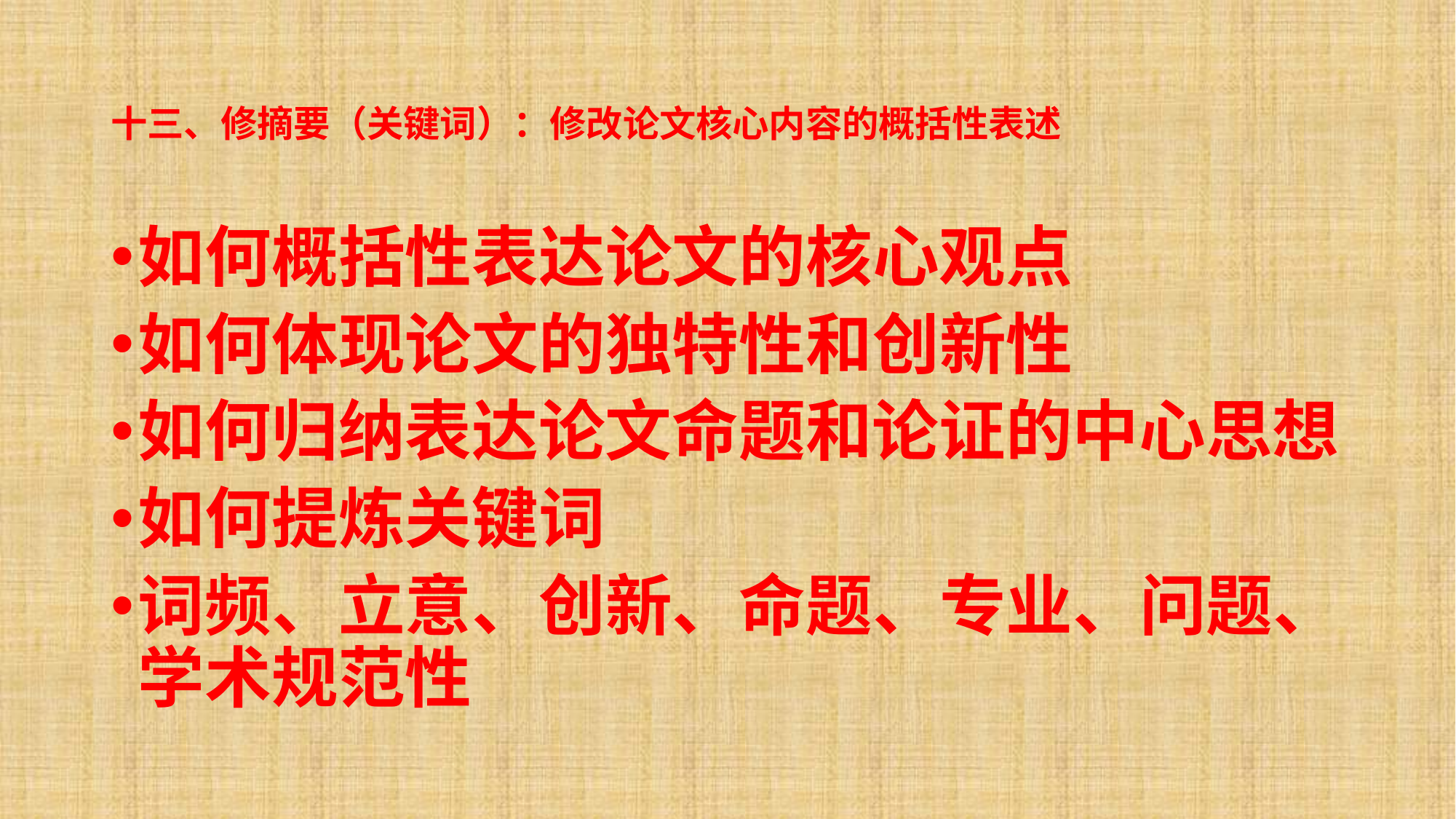

# 十三、修摘要（关键词）：修改论文核心内容的概括性表述
如何概括性表达论文的核心观点
如何体现论文的独特性和创新性
如何归纳表达论文命题和论证的中心思想
如何提炼关键词
词频、立意、创新、命题、专业、问题、学术规范性